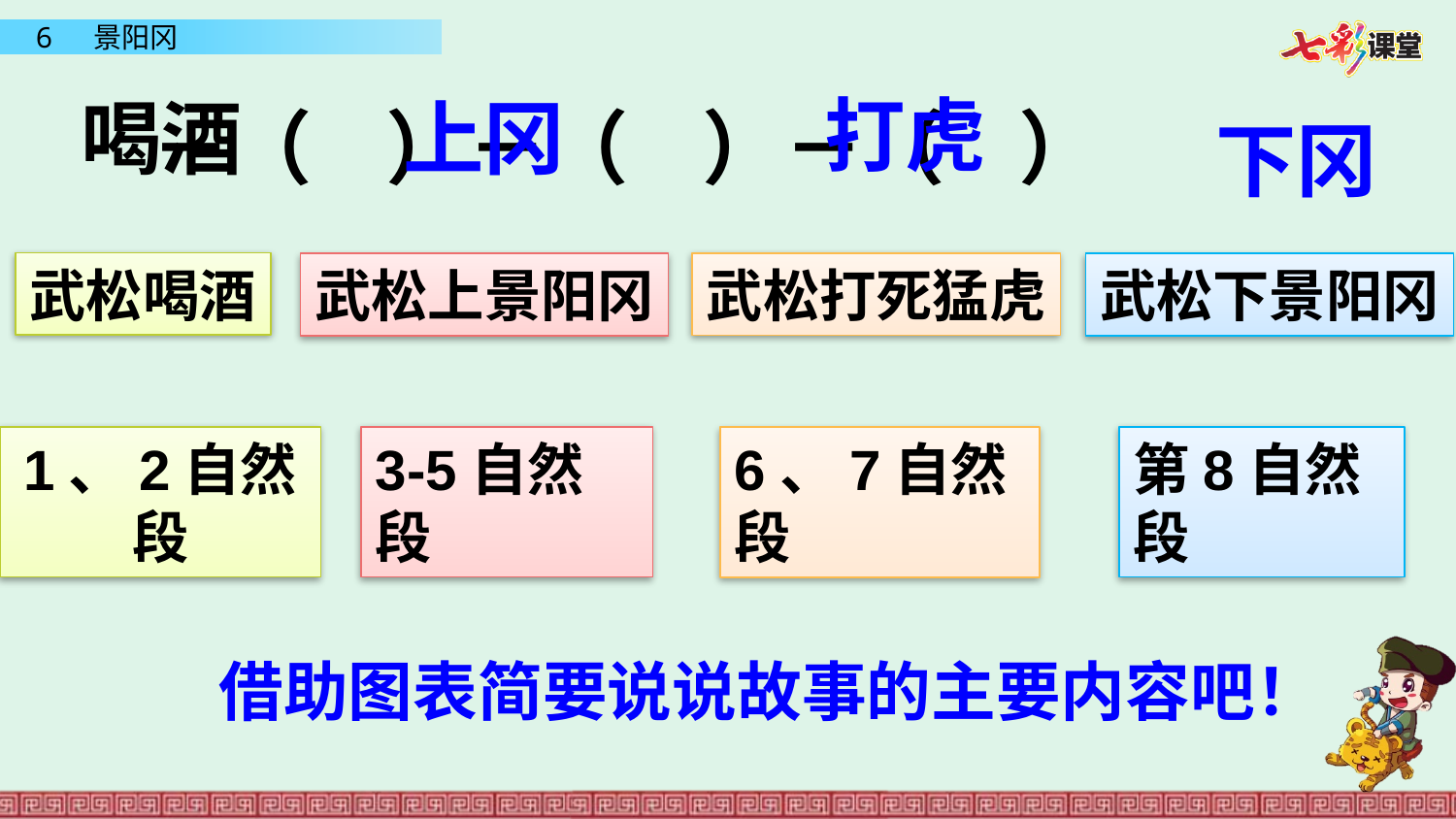

下冈
     －（    ）－（    ）－（    ）
打虎
喝酒
上冈
武松喝酒
武松打死猛虎
武松上景阳冈
武松下景阳冈
1、2自然段
3-5自然段
第8自然段
6、7自然段
借助图表简要说说故事的主要内容吧！